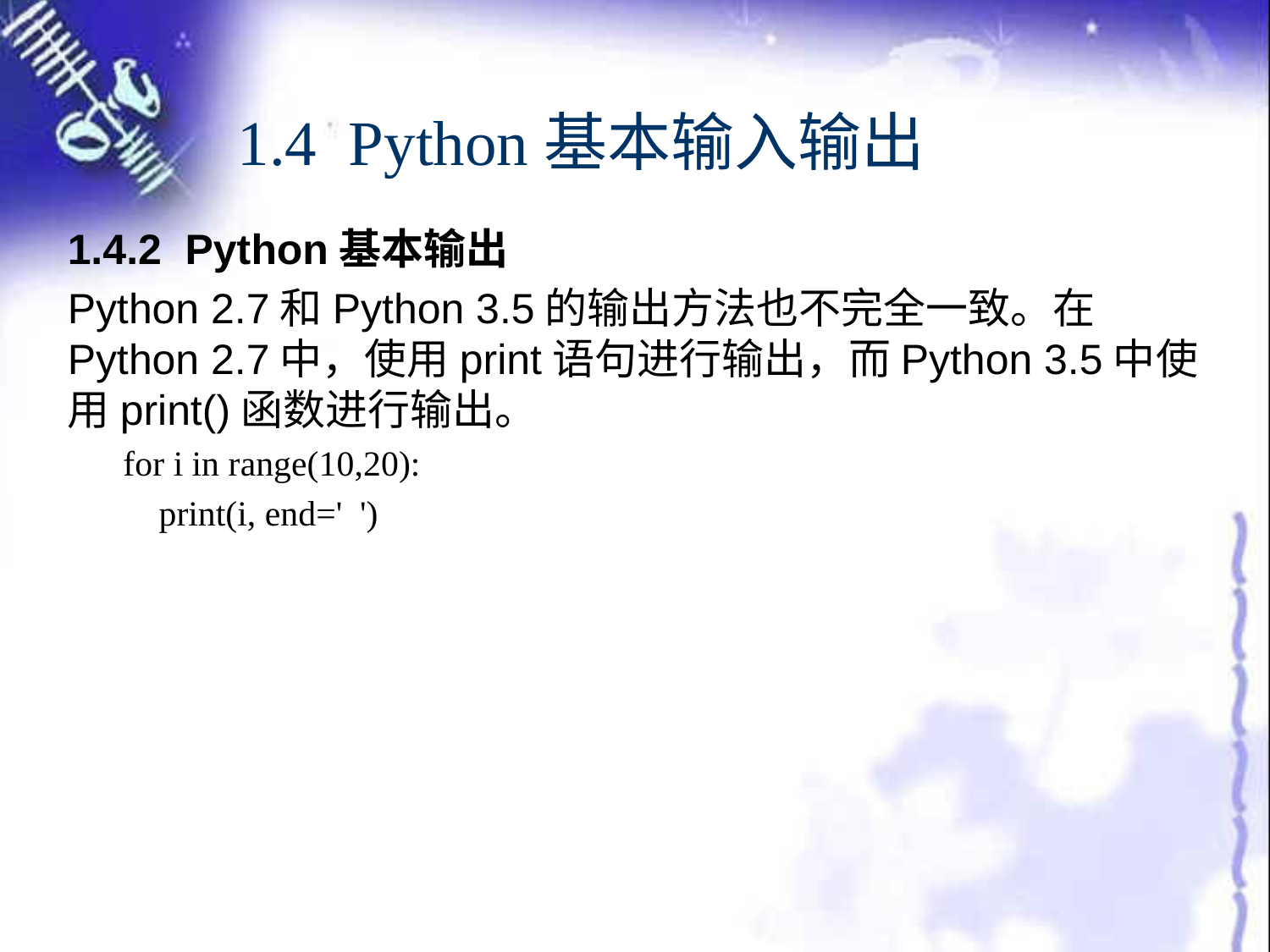

# 1.4  Python基本输入输出
1.4.2  Python基本输出
Python 2.7和Python 3.5的输出方法也不完全一致。在Python 2.7中，使用print语句进行输出，而Python 3.5中使用print()函数进行输出。
for i in range(10,20):
    print(i, end='  ')